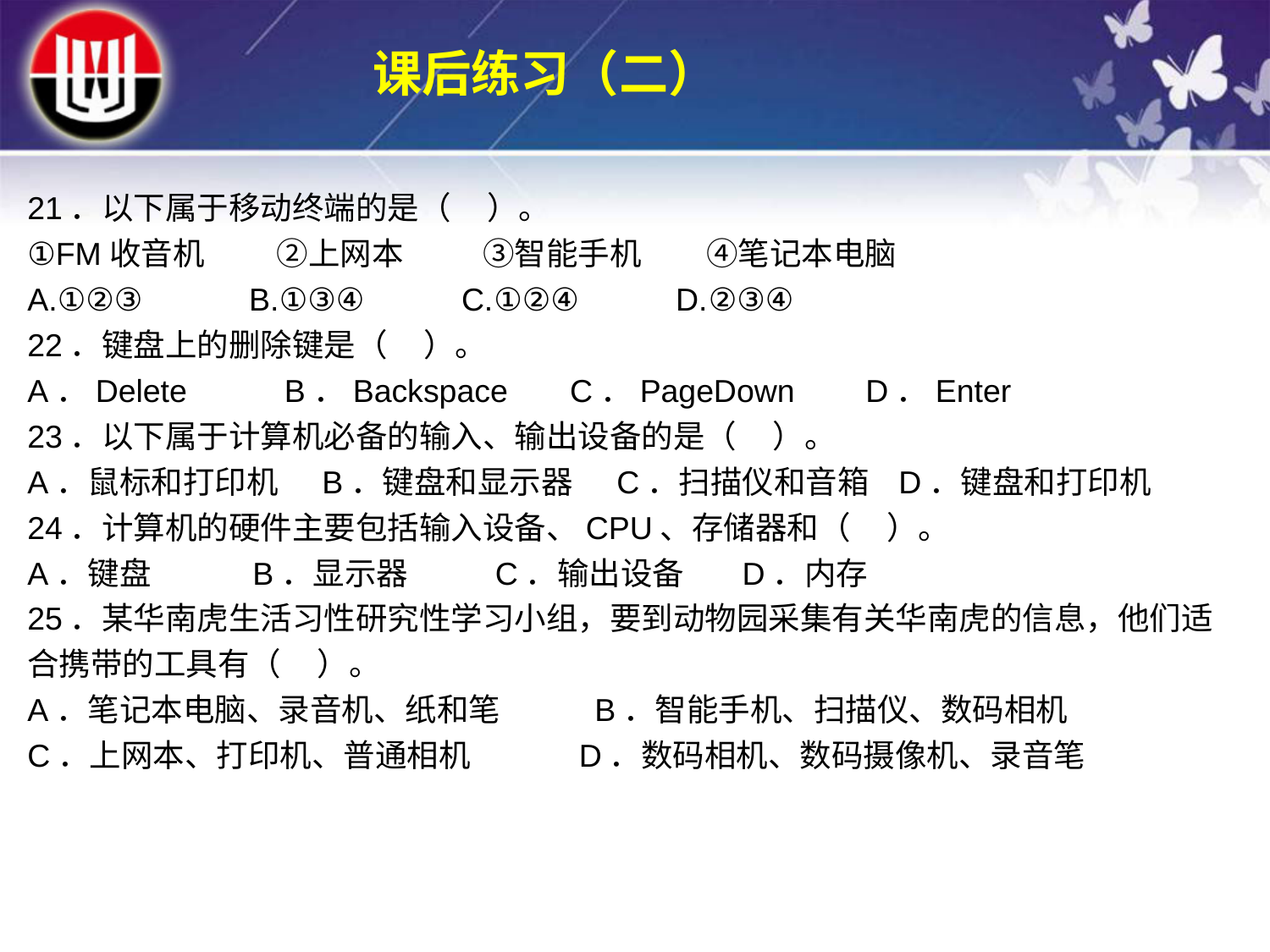

课后练习（二）
21．以下属于移动终端的是（     ）。
①FM收音机          ②上网本           ③智能手机         ④笔记本电脑
A.①②③            B.①③④           C.①②④           D.②③④
22．键盘上的删除键是（     ）。
A．Delete           B．Backspace       C．PageDown        D．Enter
23．以下属于计算机必备的输入、输出设备的是（     ）。
A．鼠标和打印机     B．键盘和显示器     C．扫描仪和音箱   D．键盘和打印机
24．计算机的硬件主要包括输入设备、CPU、存储器和（     ）。
A．键盘             B．显示器           C．输出设备       D．内存
25．某华南虎生活习性研究性学习小组，要到动物园采集有关华南虎的信息，他们适合携带的工具有（     ）。
A．笔记本电脑、录音机、纸和笔            B．智能手机、扫描仪、数码相机
C．上网本、打印机、普通相机              D．数码相机、数码摄像机、录音笔